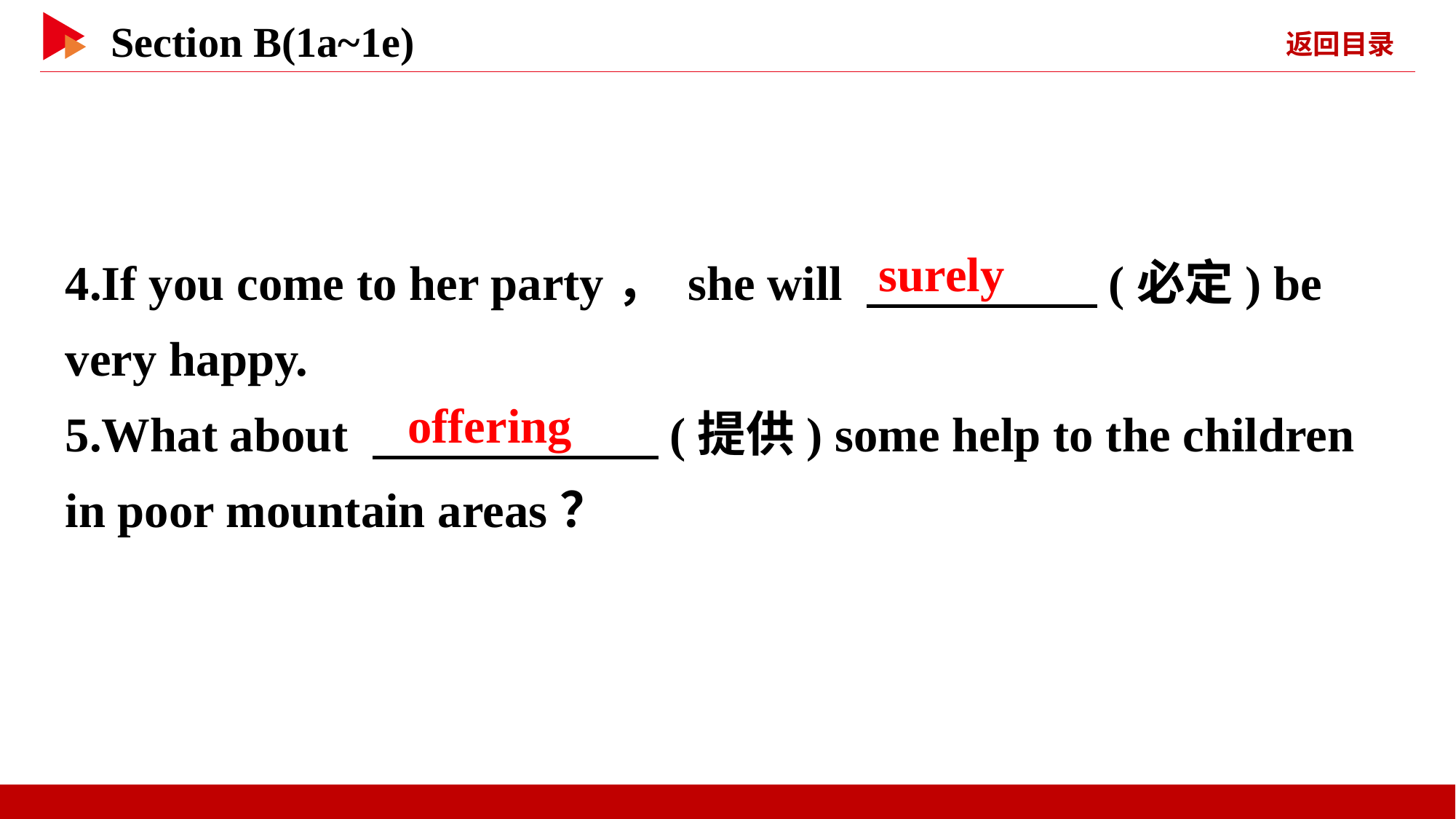

4.If you come to her party， she will 　            　(必定) be very happy.
5.What about 　                 　(提供) some help to the children in poor mountain areas？
surely
offering